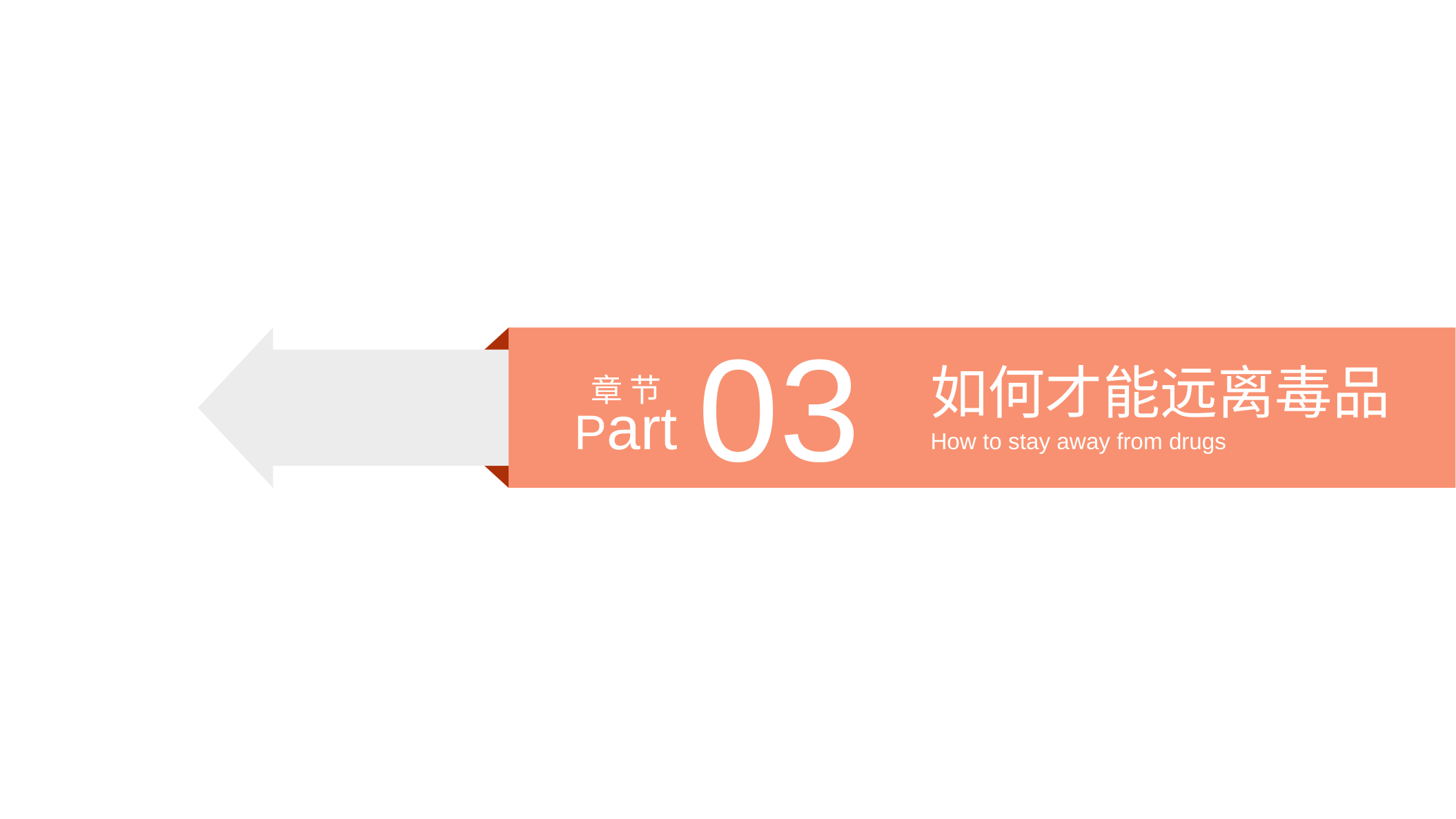

03

如何才能远离毒品
章 节
Part
How to stay away from drugs